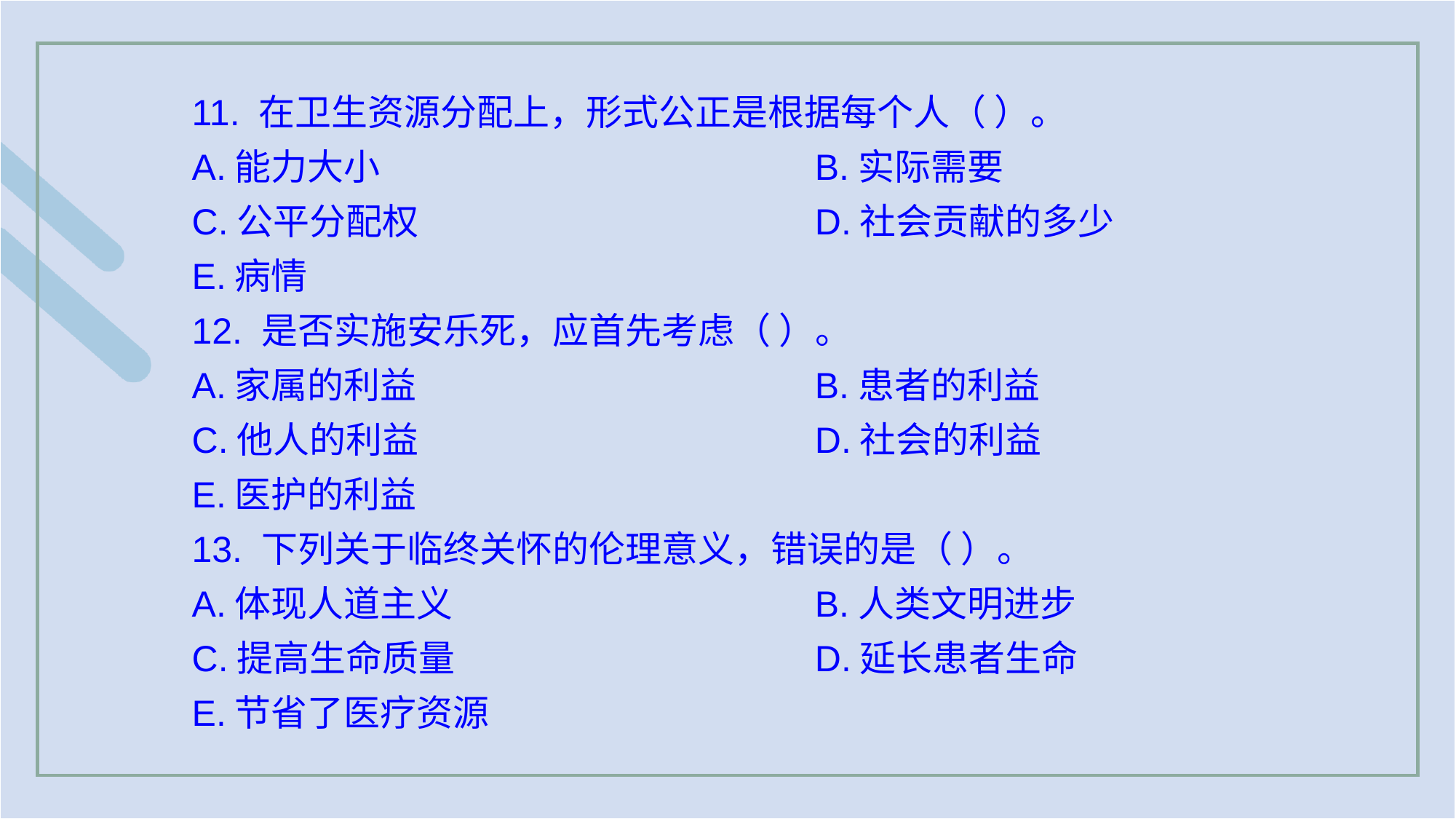

11. 在卫生资源分配上，形式公正是根据每个人（ ）。
A.能力大小 				B.实际需要
C.公平分配权				D.社会贡献的多少
E.病情
12. 是否实施安乐死，应首先考虑（ ）。
A.家属的利益 				B.患者的利益
C.他人的利益				D.社会的利益
E.医护的利益
13. 下列关于临终关怀的伦理意义，错误的是（ ）。
A.体现人道主义 				B.人类文明进步
C.提高生命质量				D.延长患者生命
E.节省了医疗资源